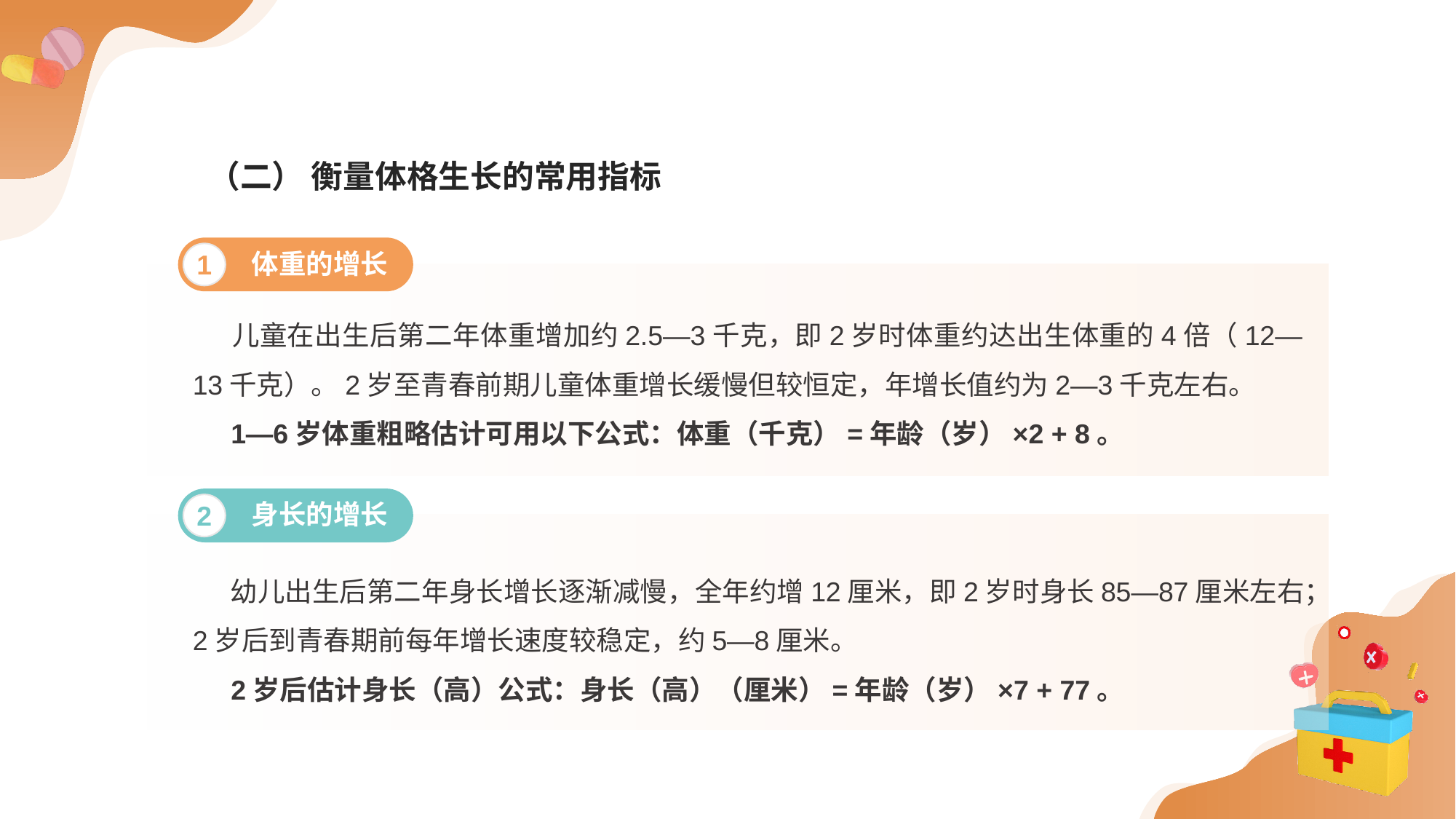

（二） 衡量体格生长的常用指标

体重的增长

1

     儿童在出生后第二年体重增加约2.5—3千克，即2岁时体重约达出生体重的4倍（12—13千克）。2岁至青春前期儿童体重增长缓慢但较恒定，年增长值约为2—3千克左右。
     1—6岁体重粗略估计可用以下公式：体重（千克）=年龄（岁）×2 + 8。

身长的增长

2

     幼儿出生后第二年身长增长逐渐减慢，全年约增12厘米，即2岁时身长85—87厘米左右；2岁后到青春期前每年增长速度较稳定，约5—8厘米。
     2岁后估计身长（高）公式：身长（高）（厘米）=年龄（岁）×7 + 77。